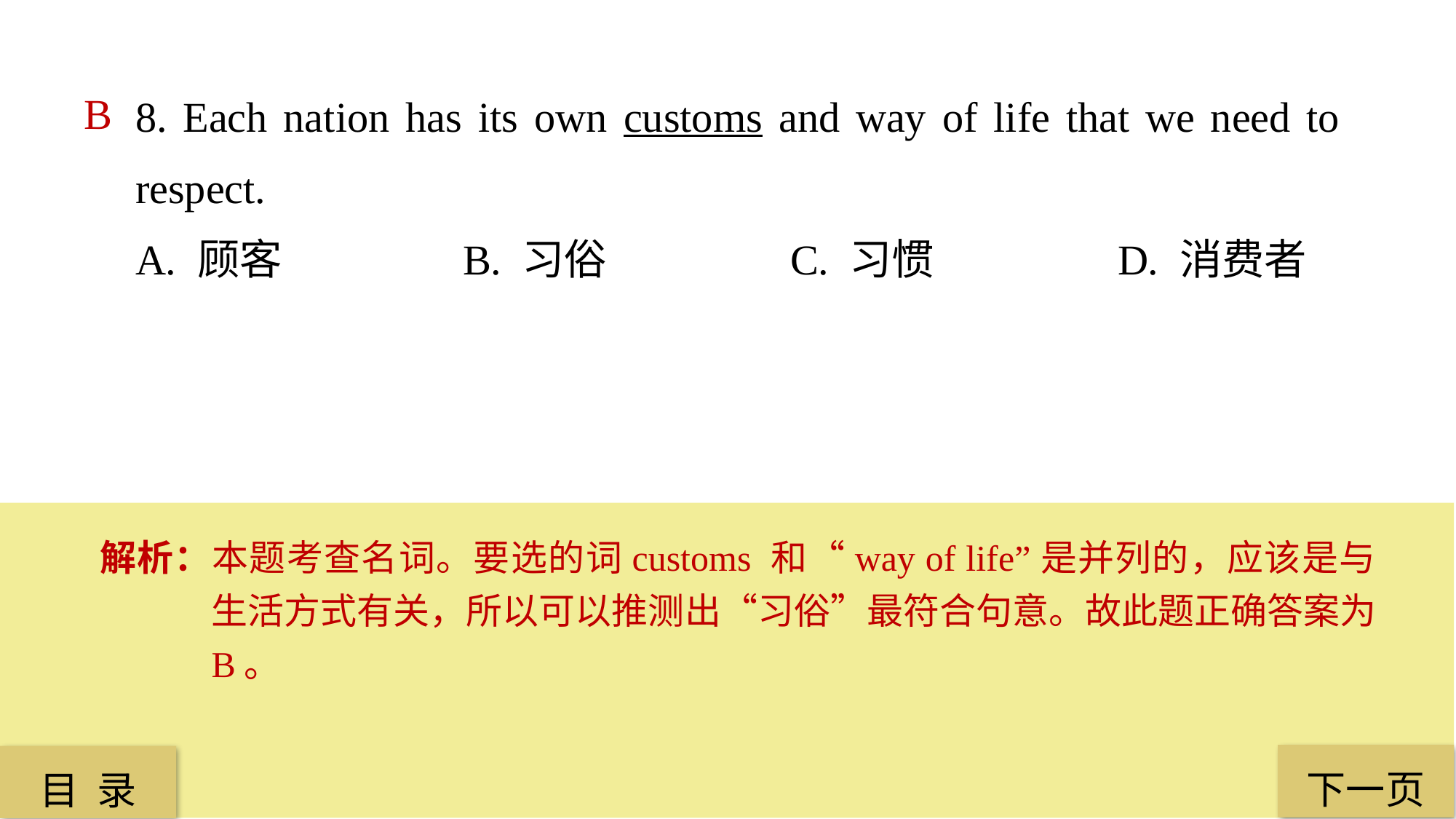

8. Each nation has its own customs and way of life that we need to respect.
A. 顾客 		B. 习俗 		C. 习惯 		D. 消费者
B
解析：本题考查名词。要选的词customs 和“way of life”是并列的，应该是与生活方式有关，所以可以推测出“习俗”最符合句意。故此题正确答案为 B。